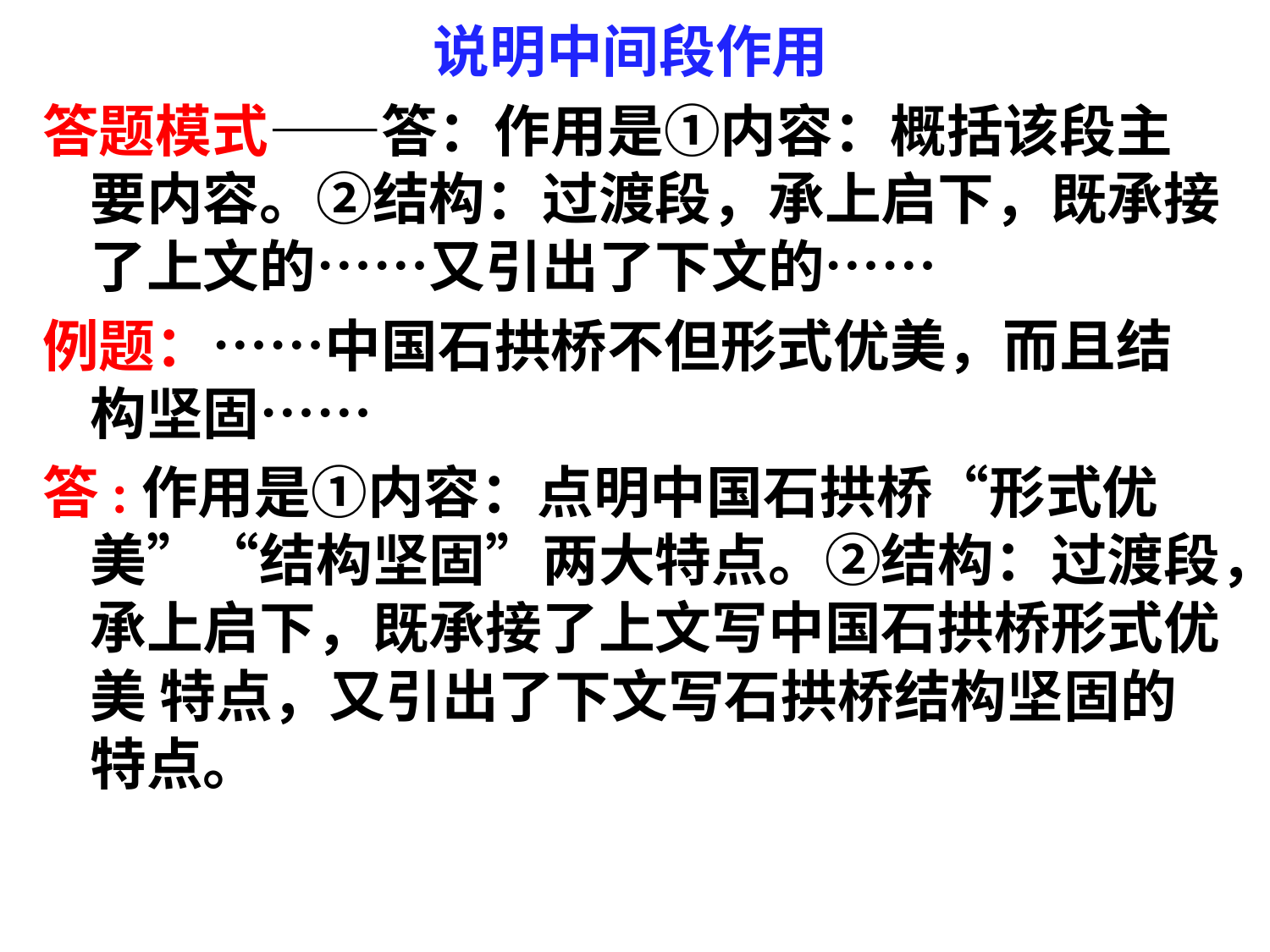

# 说明中间段作用
答题模式——答：作用是①内容：概括该段主要内容。②结构：过渡段，承上启下，既承接了上文的……又引出了下文的……
例题：……中国石拱桥不但形式优美，而且结构坚固……
答:作用是①内容：点明中国石拱桥“形式优美”“结构坚固”两大特点。②结构：过渡段，承上启下，既承接了上文写中国石拱桥形式优美 特点，又引出了下文写石拱桥结构坚固的特点。